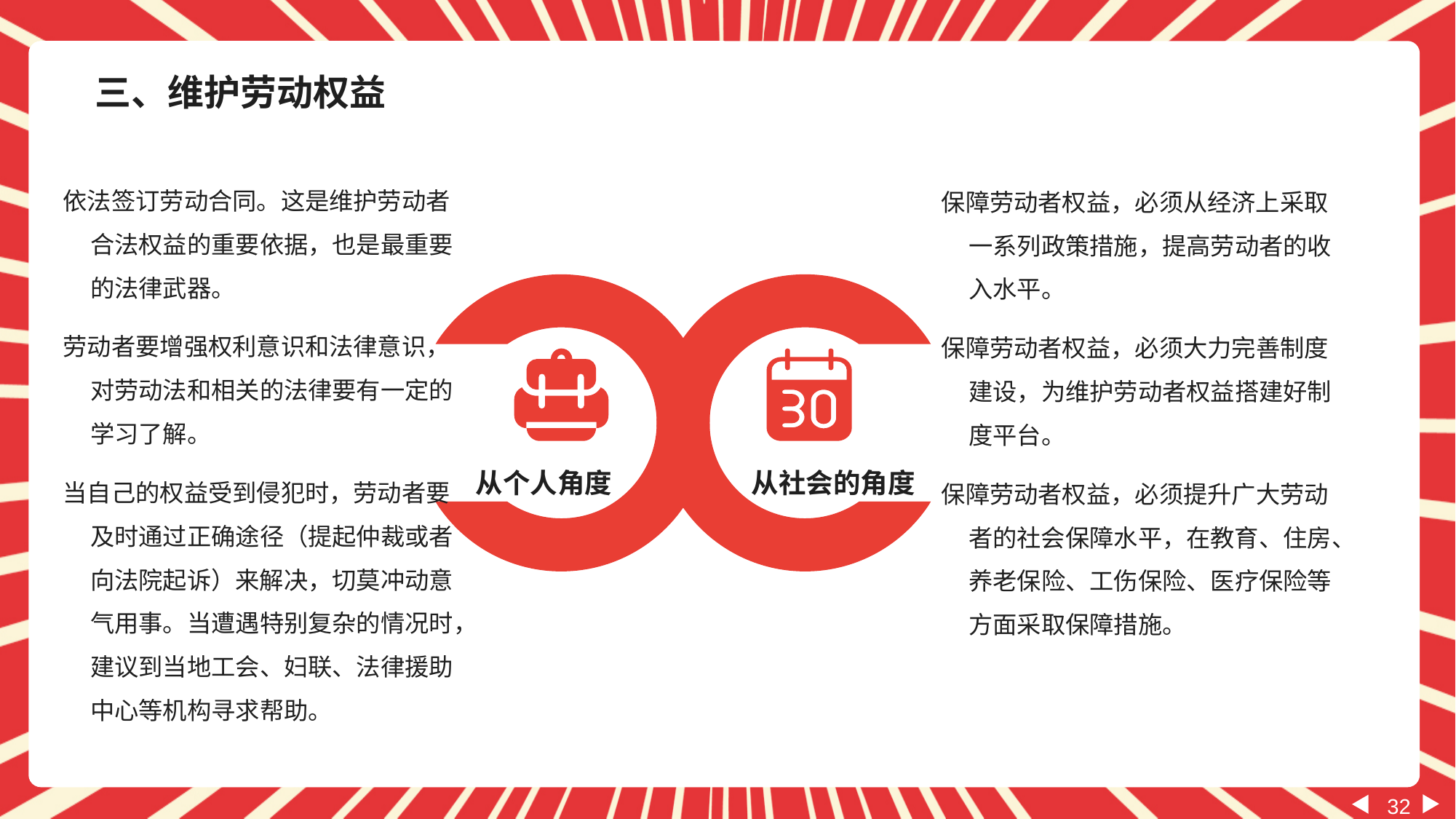

三、维护劳动权益
依法签订劳动合同。这是维护劳动者合法权益的重要依据，也是最重要的法律武器。
劳动者要增强权利意识和法律意识，对劳动法和相关的法律要有一定的学习了解。
当自己的权益受到侵犯时，劳动者要及时通过正确途径（提起仲裁或者向法院起诉）来解决，切莫冲动意气用事。当遭遇特别复杂的情况时，建议到当地工会、妇联、法律援助中心等机构寻求帮助。

保障劳动者权益，必须从经济上采取一系列政策措施，提高劳动者的收入水平。
保障劳动者权益，必须大力完善制度建设，为维护劳动者权益搭建好制度平台。
保障劳动者权益，必须提升广大劳动者的社会保障水平，在教育、住房、养老保险、工伤保险、医疗保险等方面采取保障措施。

从个人角度

从社会的角度